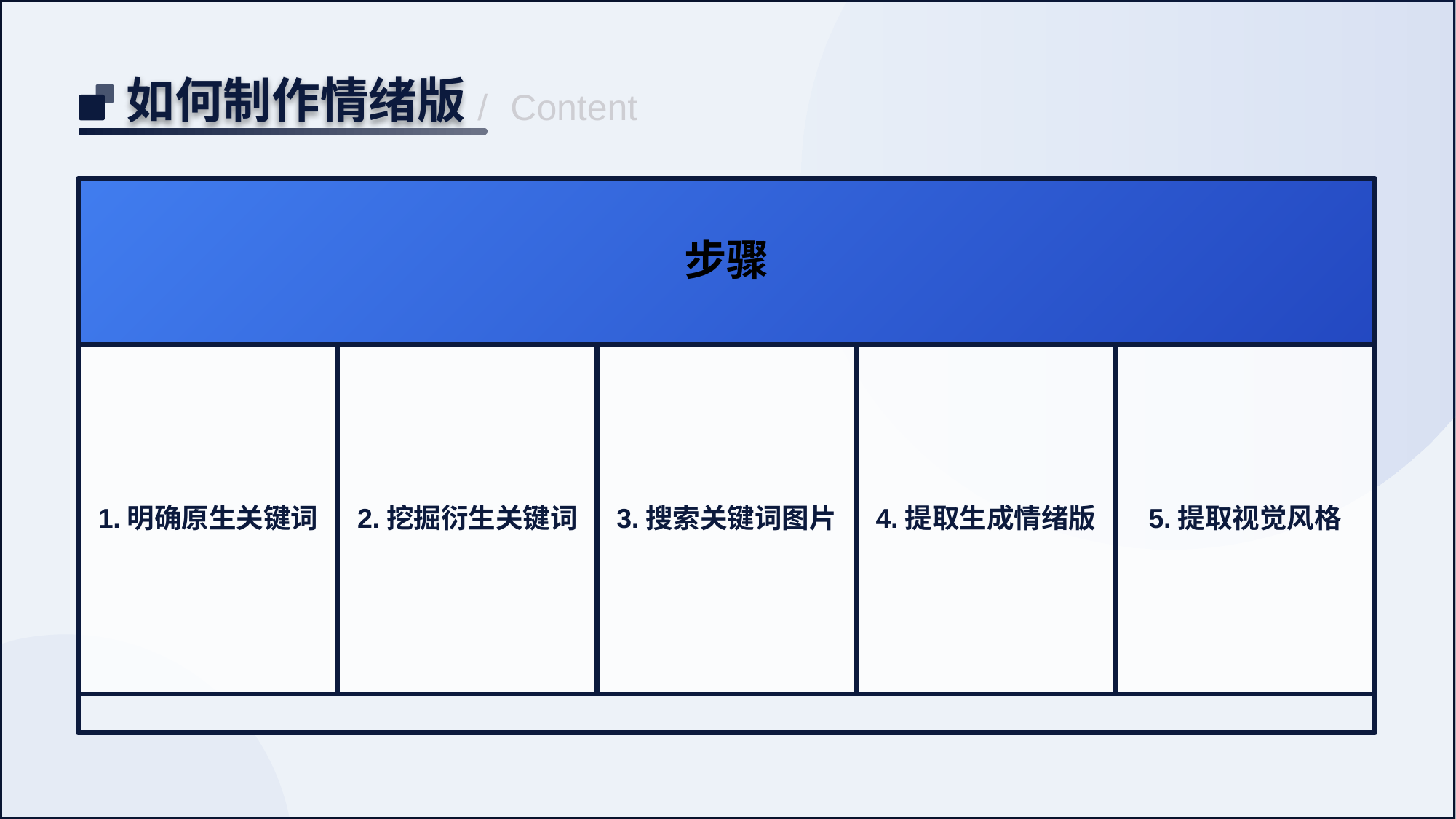

如何制作情绪版
/
Content

步骤
1.明确原生关键词
2.挖掘衍生关键词
3.搜索关键词图片
4.提取生成情绪版
5.提取视觉风格